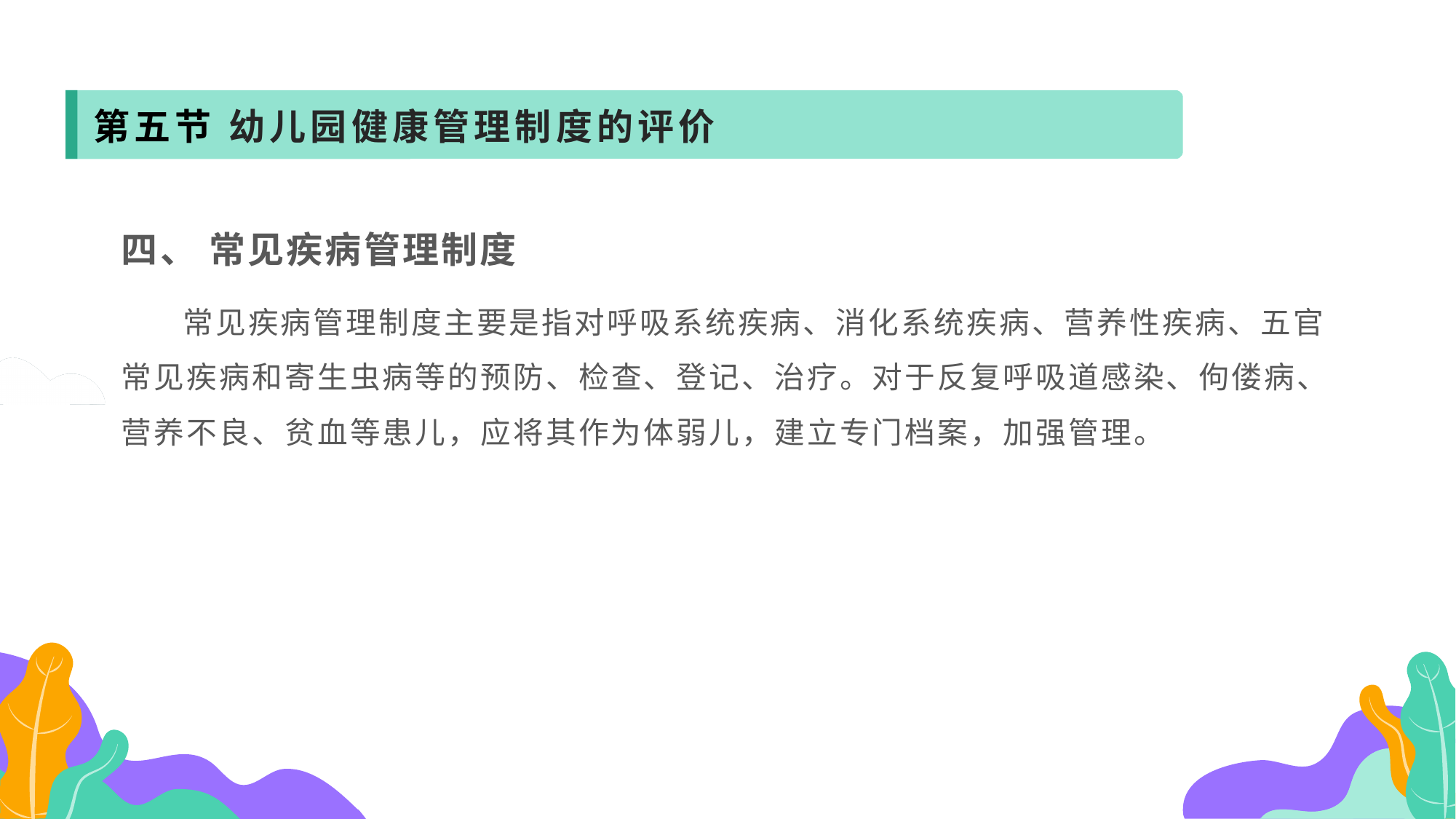

第五节 幼儿园健康管理制度的评价
四、 常见疾病管理制度
      常见疾病管理制度主要是指对呼吸系统疾病、消化系统疾病、营养性疾病、五官常见疾病和寄生虫病等的预防、检查、登记、治疗。对于反复呼吸道感染、佝偻病、营养不良、贫血等患儿，应将其作为体弱儿，建立专门档案，加强管理。